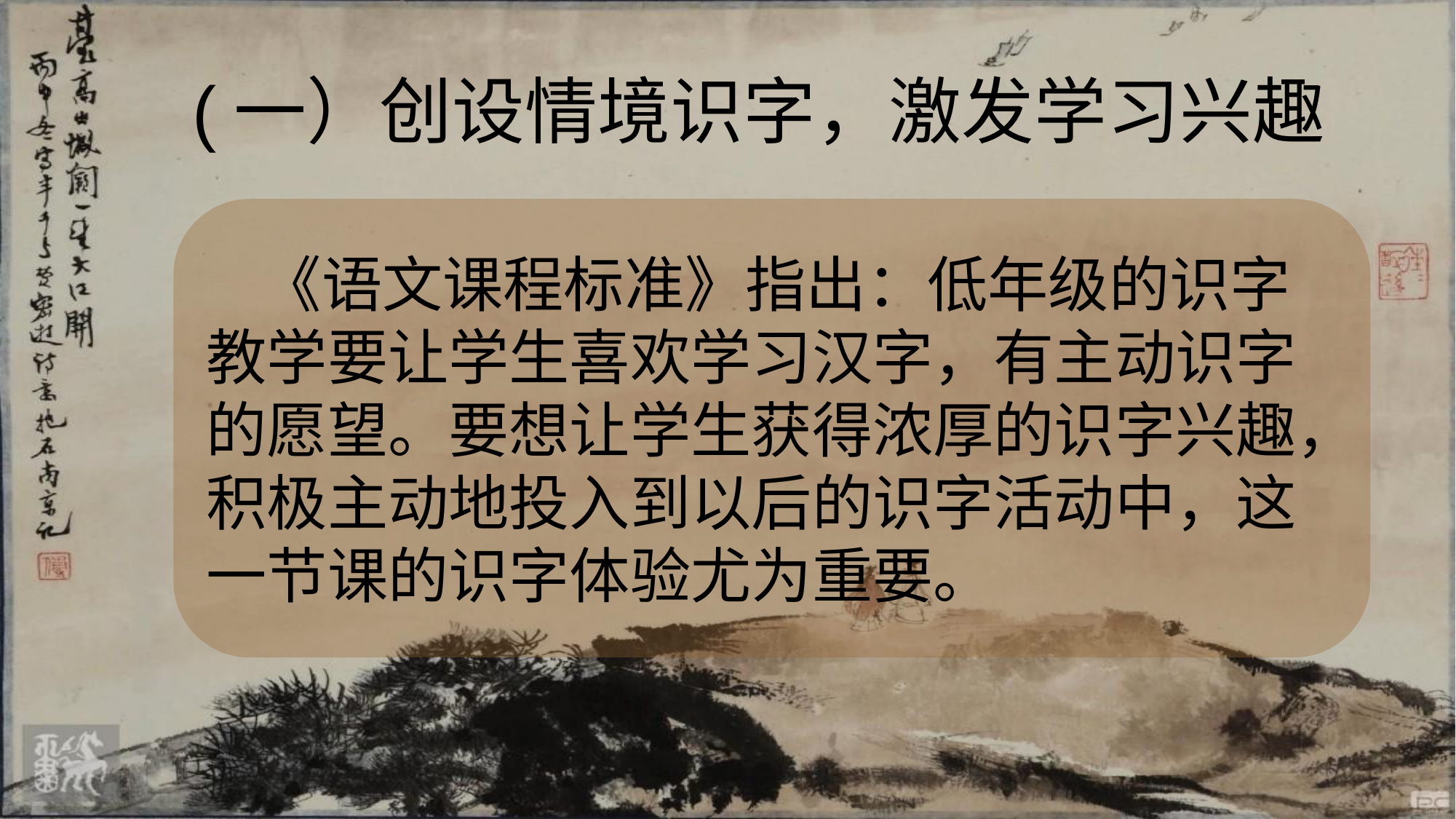

(一）创设情境识字，激发学习兴趣
《语文课程标准》指出：低年级的识字教学要让学生喜欢学习汉字，有主动识字的愿望。要想让学生获得浓厚的识字兴趣，积极主动地投入到以后的识字活动中，这一节课的识字体验尤为重要。